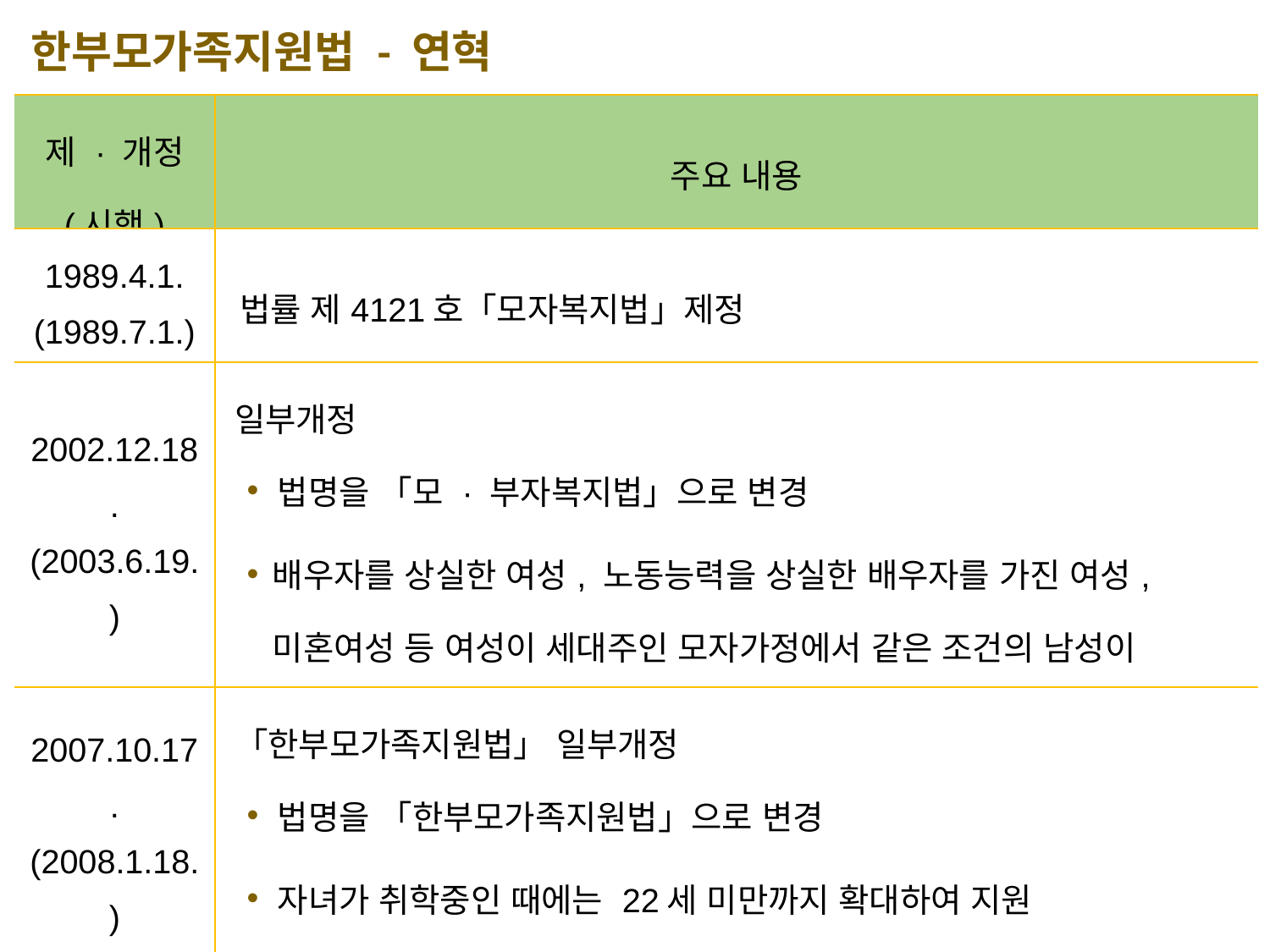

한부모가족지원법 - 연혁
| 제 · 개정 (시행) | 주요 내용 |
| --- | --- |
| 1989.4.1. (1989.7.1.) | 법률 제4121호「모자복지법」제정 |
| 2002.12.18. (2003.6.19.) | 일부개정 법명을 「모 · 부자복지법」으로 변경 배우자를 상실한 여성, 노동능력을 상실한 배우자를 가진 여성, 미혼여성 등 여성이 세대주인 모자가정에서 같은 조건의 남성이 세대주인 부자가정에 대하여도 지원하도록 함 |
| 2007.10.17. (2008.1.18.) | 「한부모가족지원법」 일부개정 법명을 「한부모가족지원법」으로 변경 자녀가 취학중인 때에는 22세 미만까지 확대하여 지원 조손가족의 경우도 이 법에 따른 보호대상자로 함 |